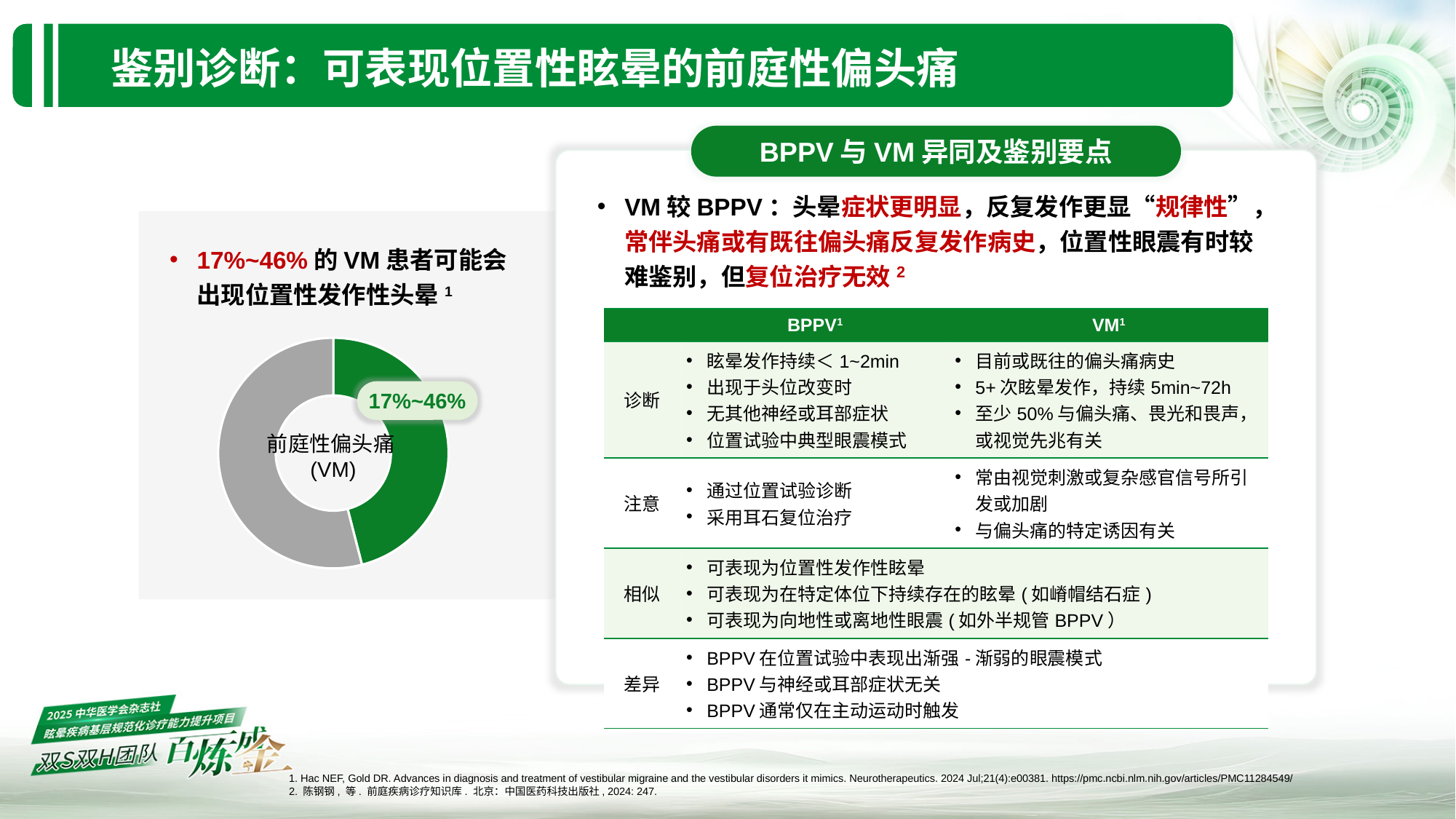

鉴别诊断：可表现位置性眩晕的前庭性偏头痛
BPPV与VM异同及鉴别要点

VM较BPPV：头晕症状更明显，反复发作更显“规律性”，常伴头痛或有既往偏头痛反复发作病史，位置性眼震有时较难鉴别，但复位治疗无效2

17%~46%的VM患者可能会出现位置性发作性头晕1
|  | BPPV1 | VM1 |
| --- | --- | --- |
| 诊断 | 眩晕发作持续＜1~2min 出现于头位改变时 无其他神经或耳部症状 位置试验中典型眼震模式 | 目前或既往的偏头痛病史 5+次眩晕发作，持续5min~72h 至少50%与偏头痛、畏光和畏声，或视觉先兆有关 |
| 注意 | 通过位置试验诊断 采用耳石复位治疗 | 常由视觉刺激或复杂感官信号所引发或加剧 与偏头痛的特定诱因有关 |
| 相似 | 可表现为位置性发作性眩晕 可表现为在特定体位下持续存在的眩晕(如嵴帽结石症) 可表现为向地性或离地性眼震(如外半规管BPPV） |  |
| 差异 | BPPV在位置试验中表现出渐强-渐弱的眼震模式 BPPV与神经或耳部症状无关 BPPV通常仅在主动运动时触发 |  |

### Chart

| Category | 销售额 |
|---|---|
| 率 | 0.46 |
|  | 0.54 |
前庭性偏头痛(VM)
17%~46%

1. Hac NEF, Gold DR. Advances in diagnosis and treatment of vestibular migraine and the vestibular disorders it mimics. Neurotherapeutics. 2024 Jul;21(4):e00381. https://pmc.ncbi.nlm.nih.gov/articles/PMC11284549/
2. 陈钢钢, 等. 前庭疾病诊疗知识库. 北京：中国医药科技出版社, 2024: 247.